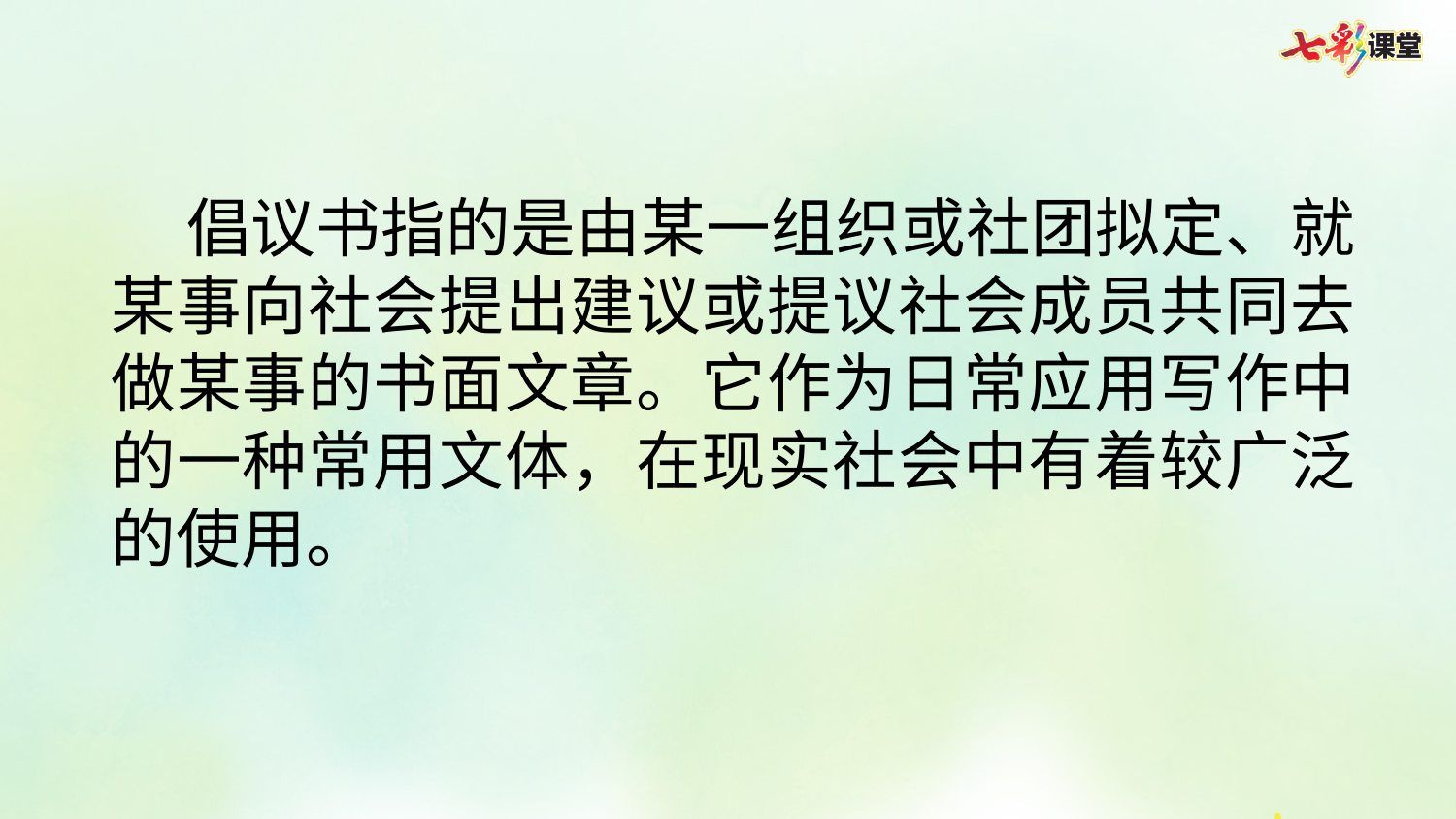

倡议书指的是由某一组织或社团拟定、就某事向社会提出建议或提议社会成员共同去做某事的书面文章。它作为日常应用写作中的一种常用文体，在现实社会中有着较广泛的使用。